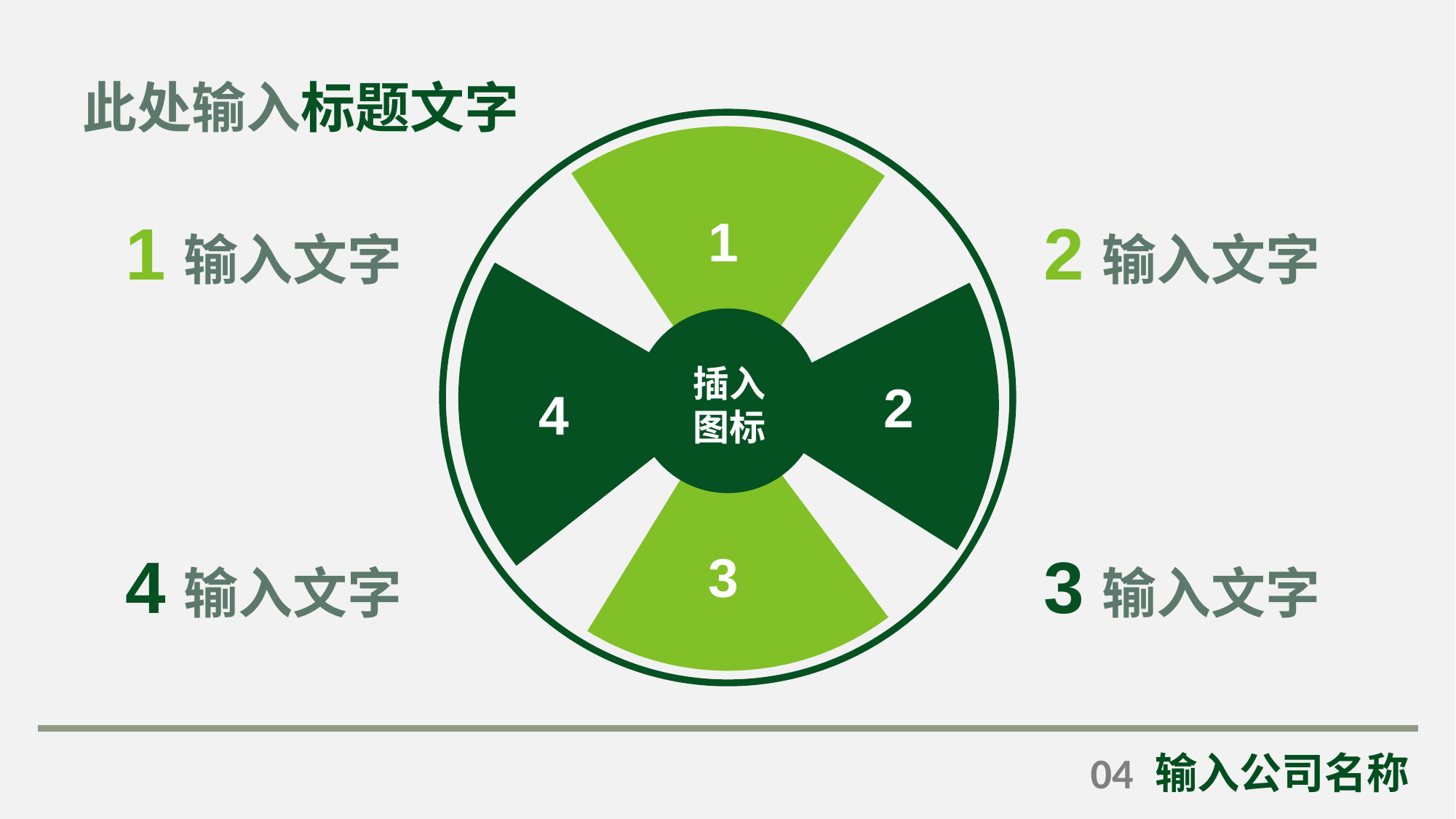

此处输入标题文字

1

4

2

3
1输入文字
2输入文字

插入
图标
4输入文字
3输入文字
04
输入公司名称